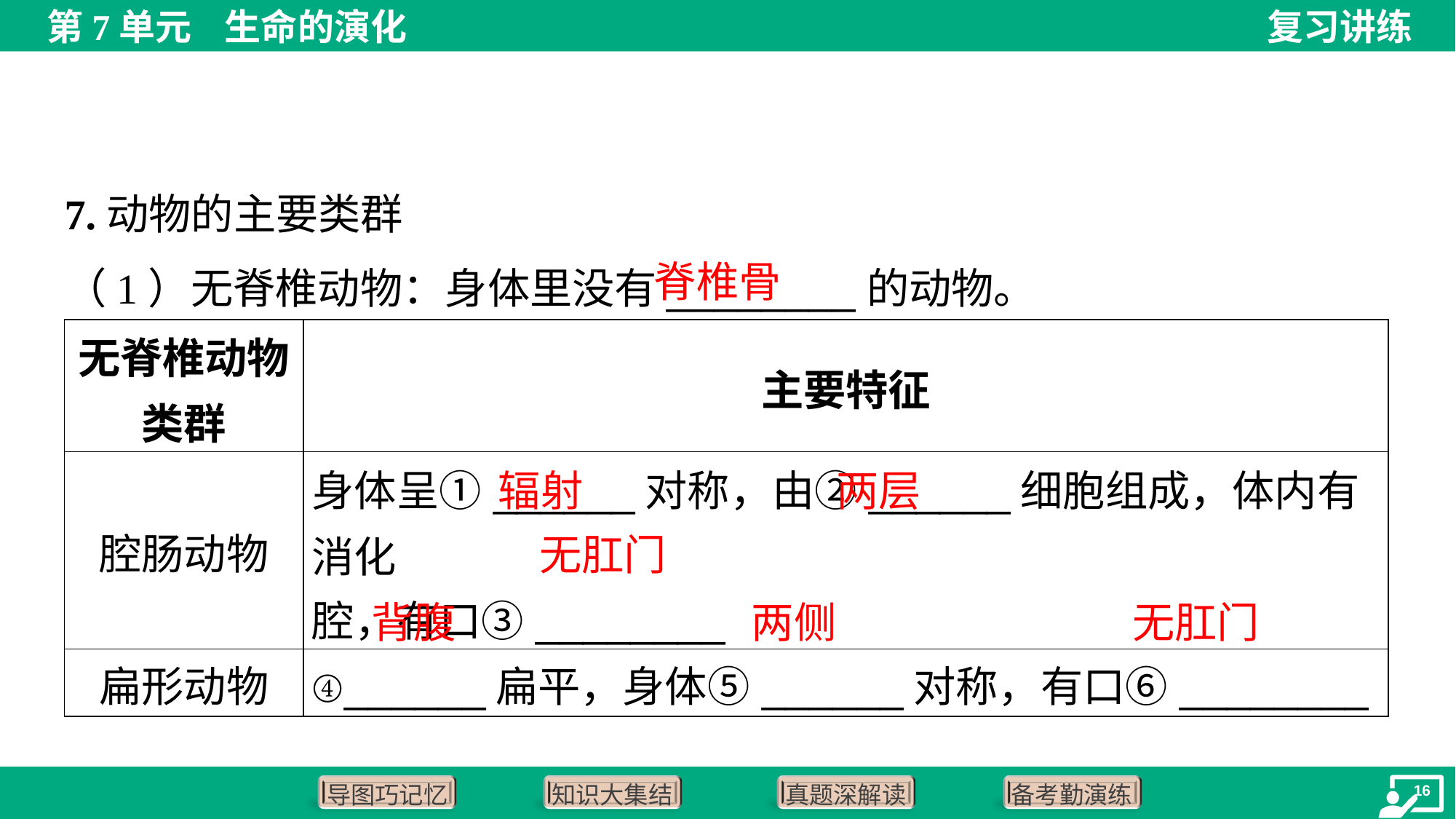

7.动物的主要类群
脊椎骨
（1）无脊椎动物：身体里没有________的动物。
| 无脊椎动物 类群 | 主要特征 |
| --- | --- |
| 腔肠动物 | 身体呈①\_\_\_\_\_\_对称，由②\_\_\_\_\_\_细胞组成，体内有消化 腔，有口③\_\_\_\_\_\_\_\_ |
| 扁形动物 | ④\_\_\_\_\_\_扁平，身体⑤\_\_\_\_\_\_对称，有口⑥\_\_\_\_\_\_\_\_ |
辐射
两层
无肛门
背腹
两侧
无肛门